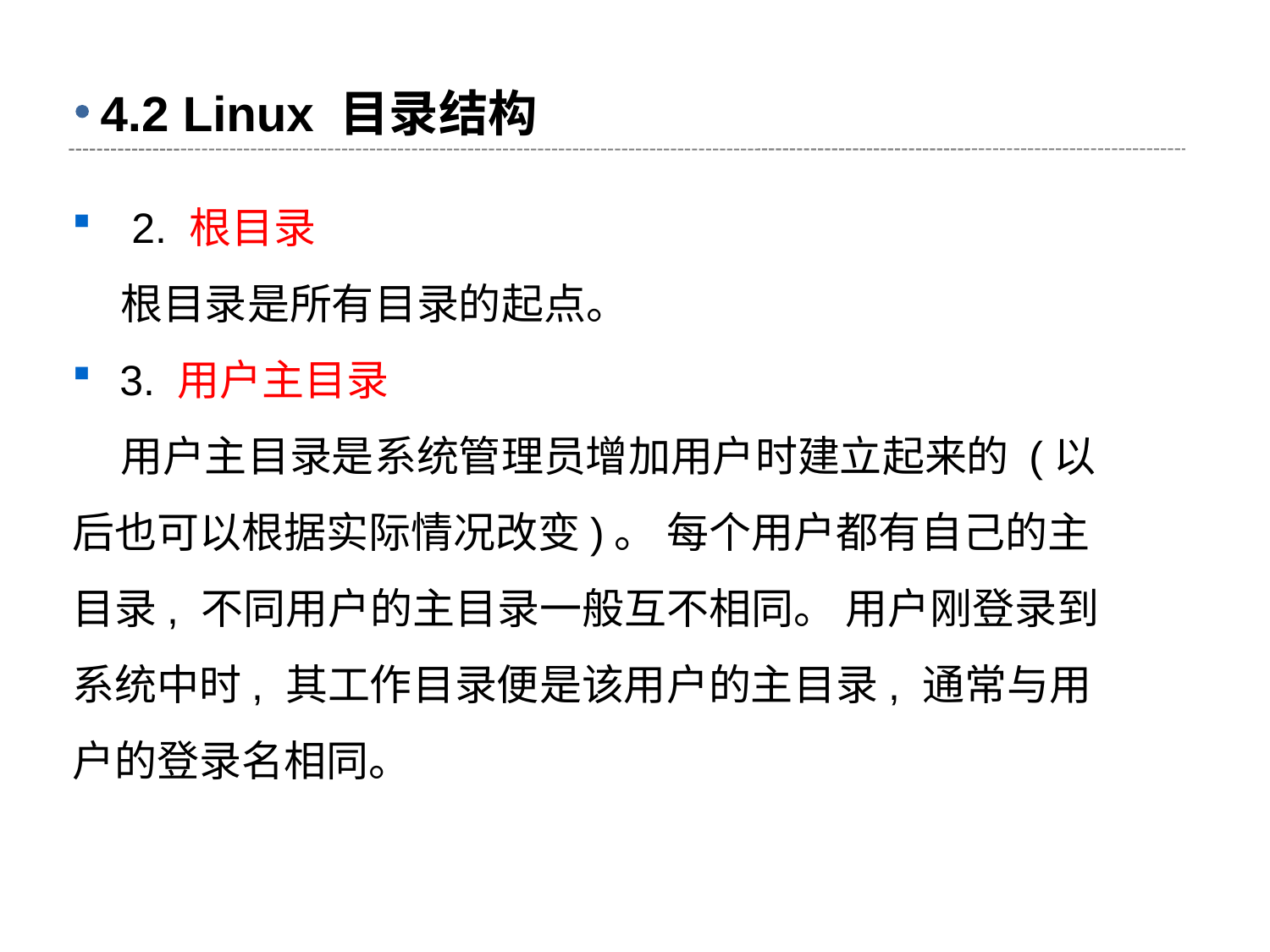

# 4.2 Linux 目录结构
 2. 根目录
    根目录是所有目录的起点。
3. 用户主目录
    用户主目录是系统管理员增加用户时建立起来的 (以后也可以根据实际情况改变)。 每个用户都有自己的主目录, 不同用户的主目录一般互不相同。 用户刚登录到系统中时, 其工作目录便是该用户的主目录, 通常与用户的登录名相同。